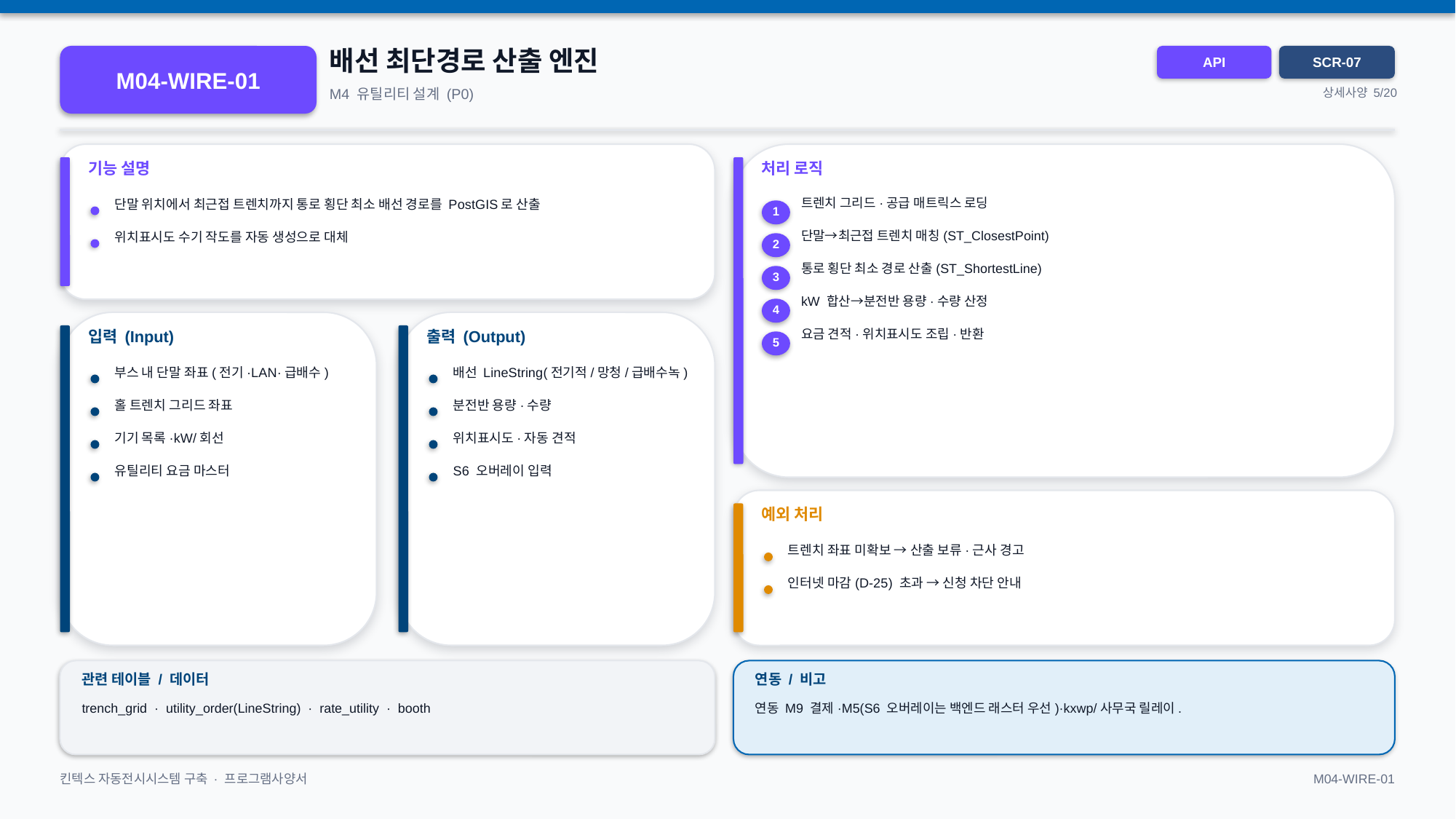

배선 최단경로 산출 엔진

M04-WIRE-01

API

SCR-07
M4 유틸리티 설계 (P0)
상세사양 5/20

기능 설명
처리 로직
트렌치 그리드·공급 매트릭스 로딩
단말 위치에서 최근접 트렌치까지 통로 횡단 최소 배선 경로를 PostGIS로 산출
1

단말→최근접 트렌치 매칭(ST_ClosestPoint)
위치표시도 수기 작도를 자동 생성으로 대체
2

통로 횡단 최소 경로 산출(ST_ShortestLine)
3

kW 합산→분전반 용량·수량 산정
4

입력 (Input)
출력 (Output)
요금 견적·위치표시도 조립·반환
5

부스 내 단말 좌표(전기·LAN·급배수)
배선 LineString(전기적/망청/급배수녹)

홀 트렌치 그리드 좌표
분전반 용량·수량

기기 목록·kW/회선
위치표시도·자동 견적

유틸리티 요금 마스터
S6 오버레이 입력

예외 처리
트렌치 좌표 미확보 → 산출 보류·근사 경고

인터넷 마감(D-25) 초과 → 신청 차단 안내

관련 테이블 / 데이터
연동 / 비고
trench_grid  ·  utility_order(LineString)  ·  rate_utility  ·  booth
연동 M9 결제·M5(S6 오버레이는 백엔드 래스터 우선)·kxwp/사무국 릴레이.
킨텍스 자동전시시스템 구축 · 프로그램사양서
M04-WIRE-01